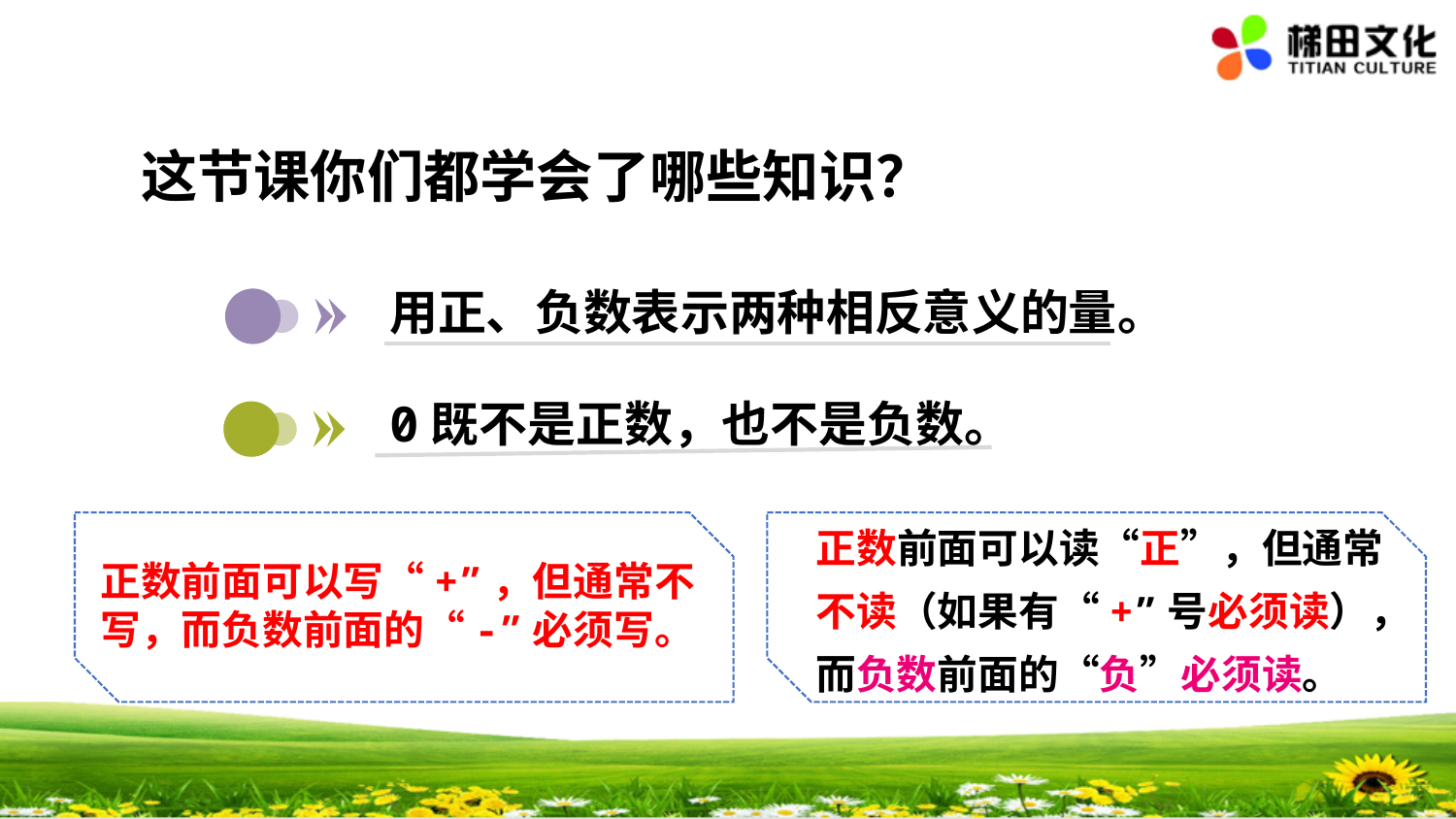

这节课你们都学会了哪些知识？
用正、负数表示两种相反意义的量。

0既不是正数，也不是负数。

正数前面可以读“正”，但通常不读（如果有“+”号必须读），而负数前面的“负”必须读。

正数前面可以写“+”，但通常不写，而负数前面的“-”必须写。